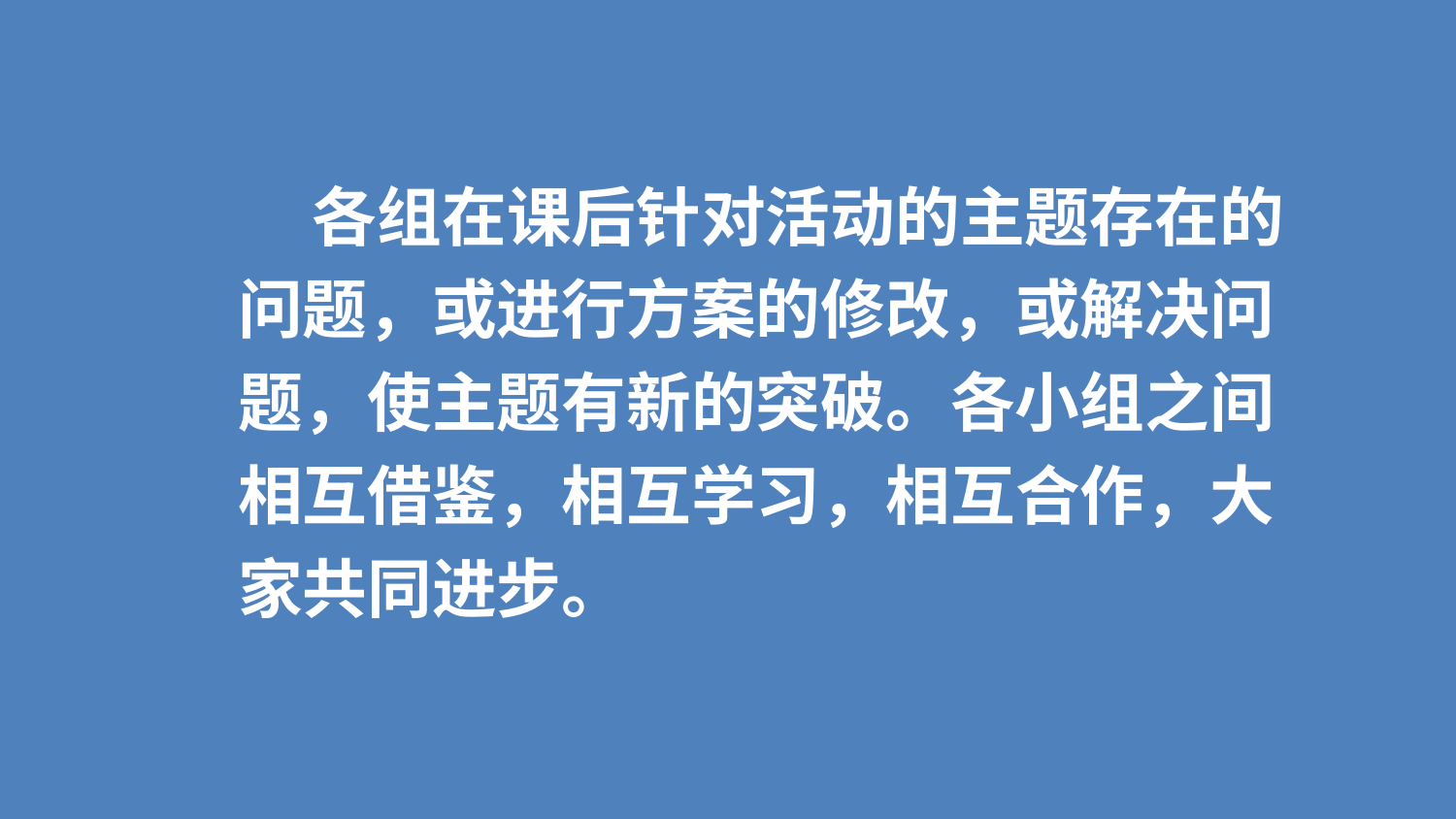

各组在课后针对活动的主题存在的问题，或进行方案的修改，或解决问题，使主题有新的突破。各小组之间相互借鉴，相互学习，相互合作，大家共同进步。